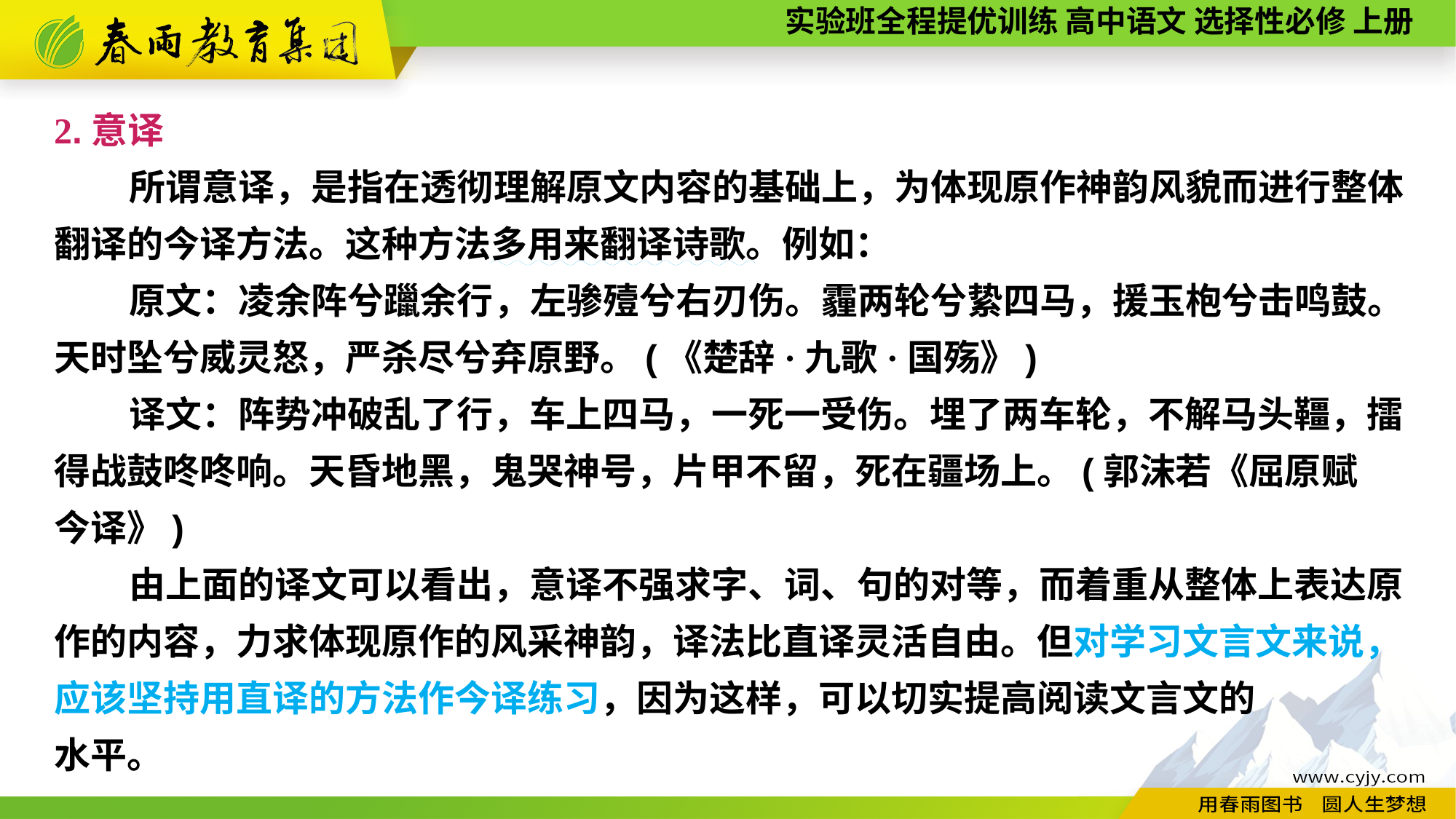

2.意译
所谓意译，是指在透彻理解原文内容的基础上，为体现原作神韵风貌而进行整体翻译的今译方法。这种方法多用来翻译诗歌。例如：
原文：凌余阵兮躐余行，左骖殪兮右刃伤。霾两轮兮絷四马，援玉枹兮击鸣鼓。天时坠兮威灵怒，严杀尽兮弃原野。(《楚辞·九歌·国殇》)
译文：阵势冲破乱了行，车上四马，一死一受伤。埋了两车轮，不解马头韁，擂得战鼓咚咚响。天昏地黑，鬼哭神号，片甲不留，死在疆场上。(郭沫若《屈原赋
今译》)
由上面的译文可以看出，意译不强求字、词、句的对等，而着重从整体上表达原作的内容，力求体现原作的风采神韵，译法比直译灵活自由。但对学习文言文来说，应该坚持用直译的方法作今译练习，因为这样，可以切实提高阅读文言文的
水平。